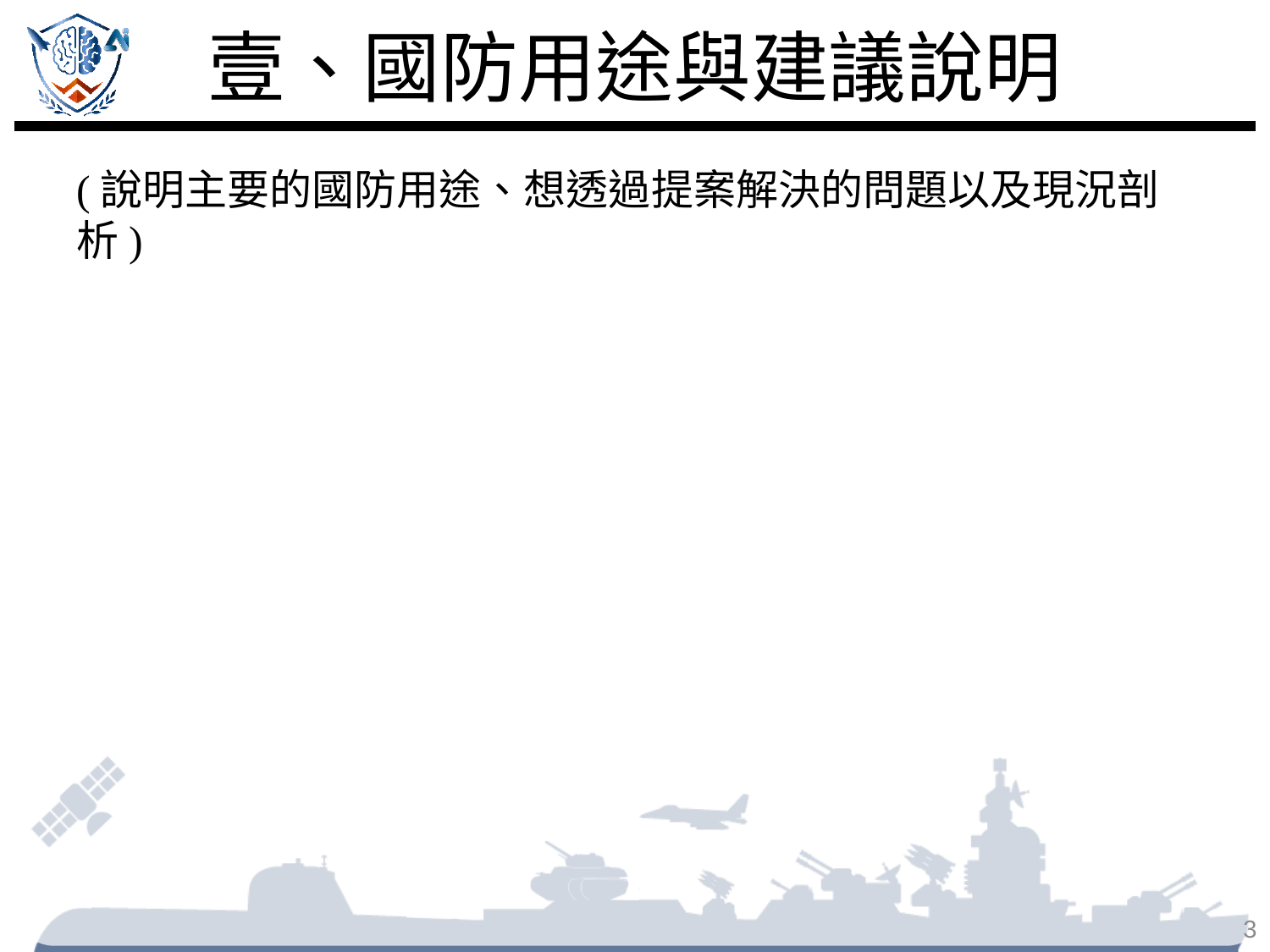

# 壹、國防用途與建議說明
(說明主要的國防用途、想透過提案解決的問題以及現況剖析)
3